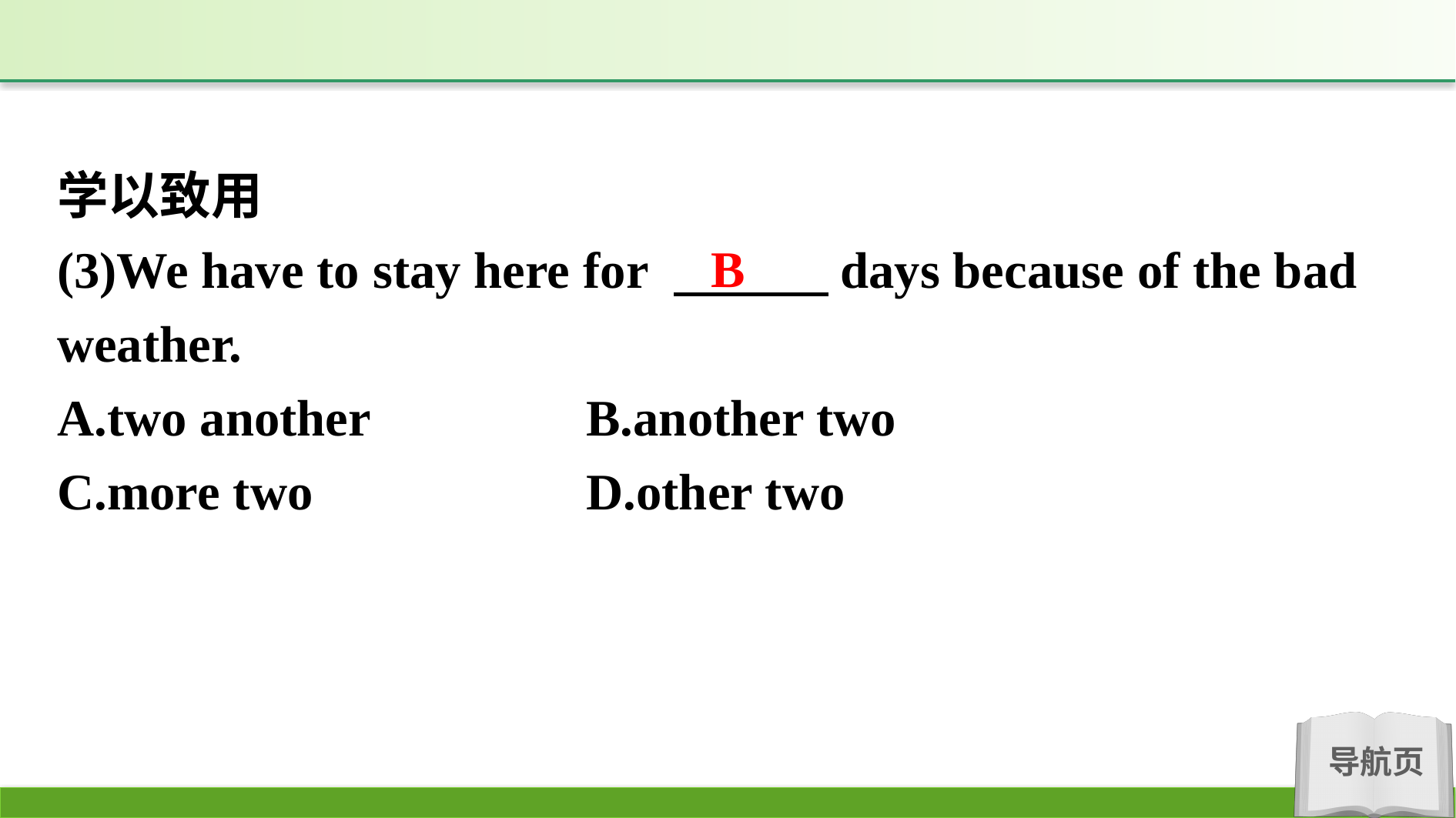

学以致用
(3)We have to stay here for 　　　days because of the bad weather.
A.two another　　　	B.another two
C.more two			D.other two
B